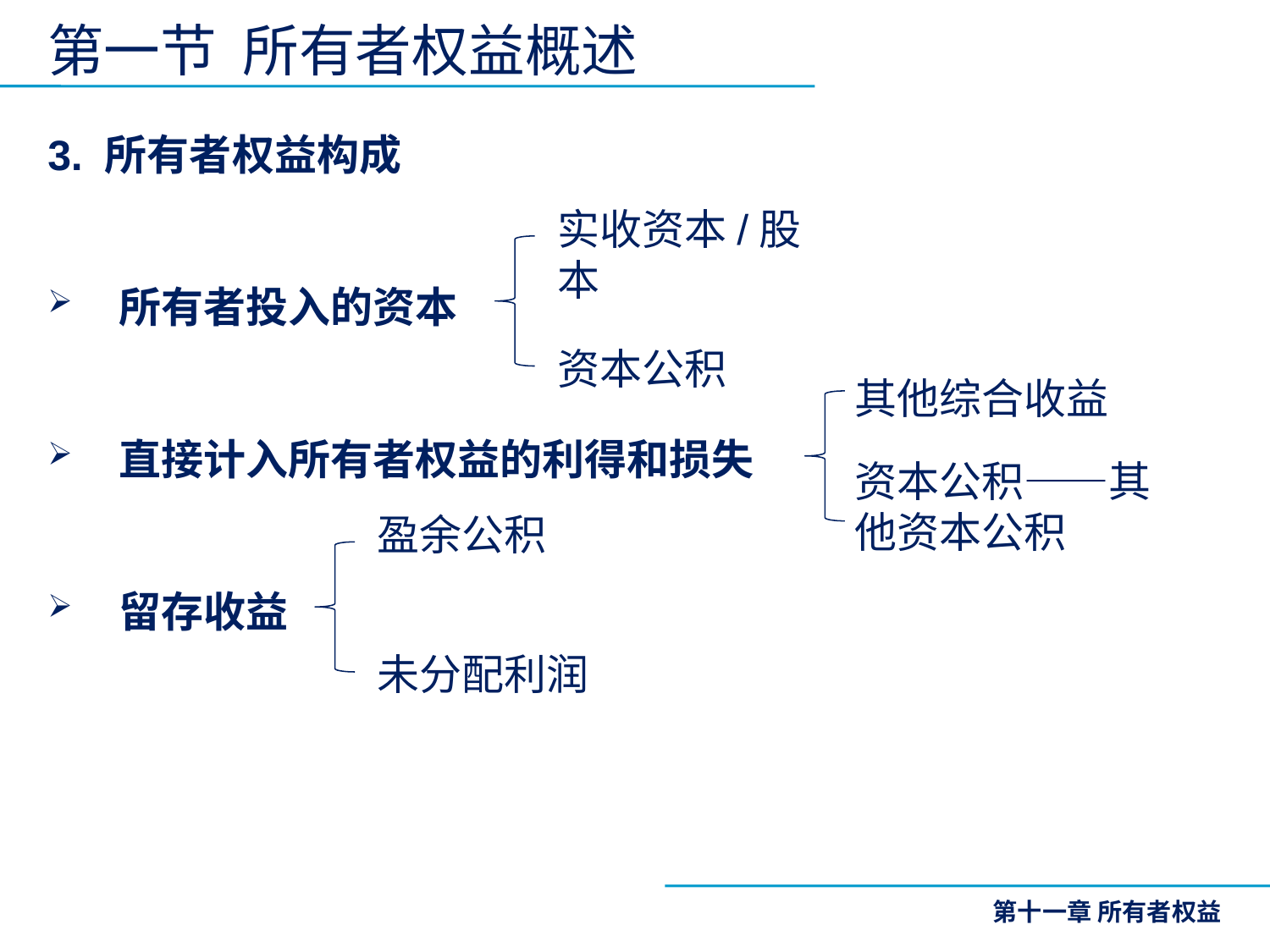

# 第一节  所有者权益概述
3. 所有者权益构成

所有者投入的资本

直接计入所有者权益的利得和损失

留存收益
实收资本/股本

资本公积
其他综合收益
资本公积——其他资本公积

盈余公积

未分配利润